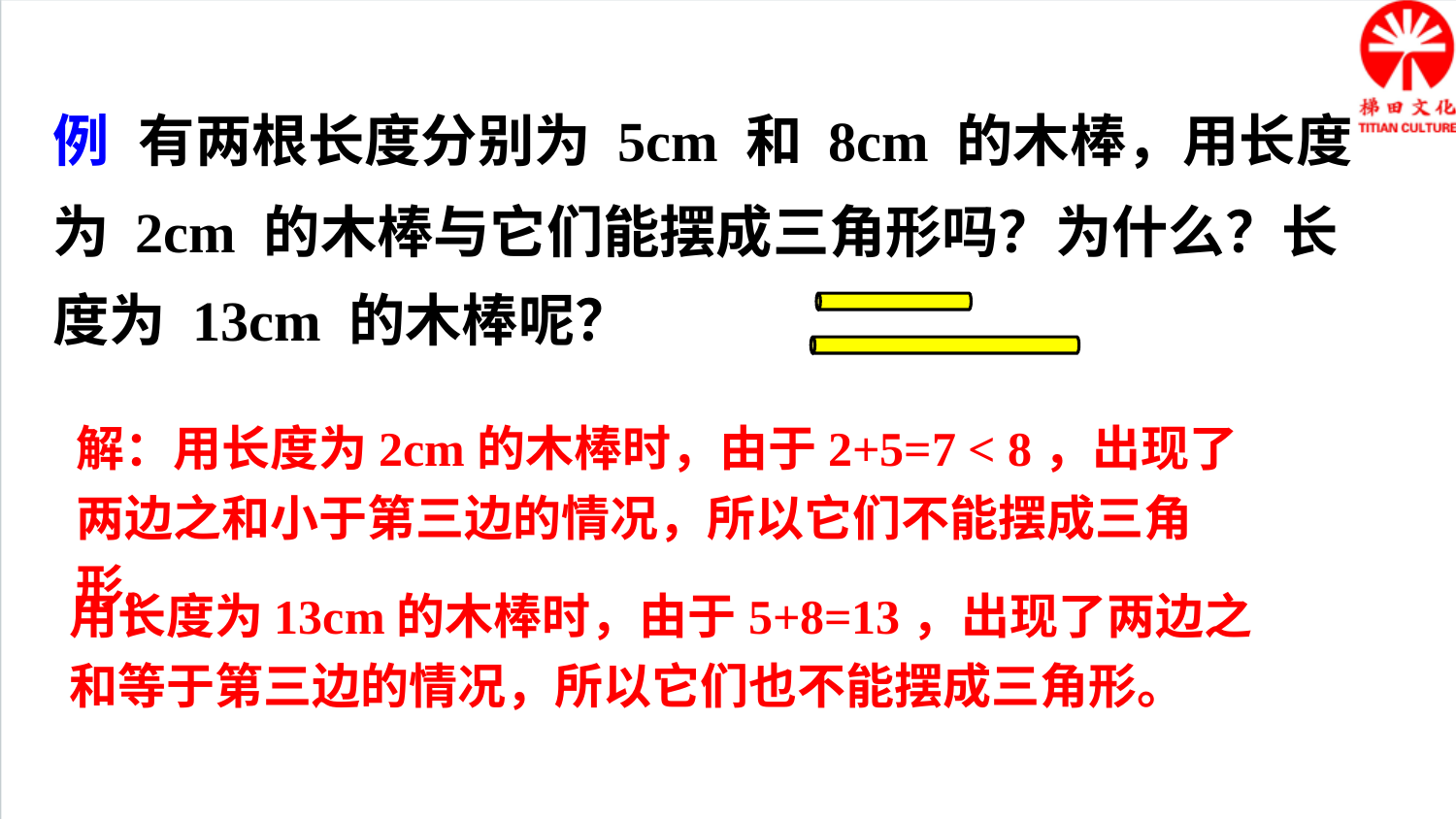

例  有两根长度分别为 5cm 和 8cm 的木棒，用长度为 2cm 的木棒与它们能摆成三角形吗？为什么？长度为 13cm 的木棒呢？

解：用长度为2cm的木棒时，由于2+5=7 < 8，出现了两边之和小于第三边的情况，所以它们不能摆成三角形。
用长度为13cm的木棒时，由于5+8=13，出现了两边之和等于第三边的情况，所以它们也不能摆成三角形。